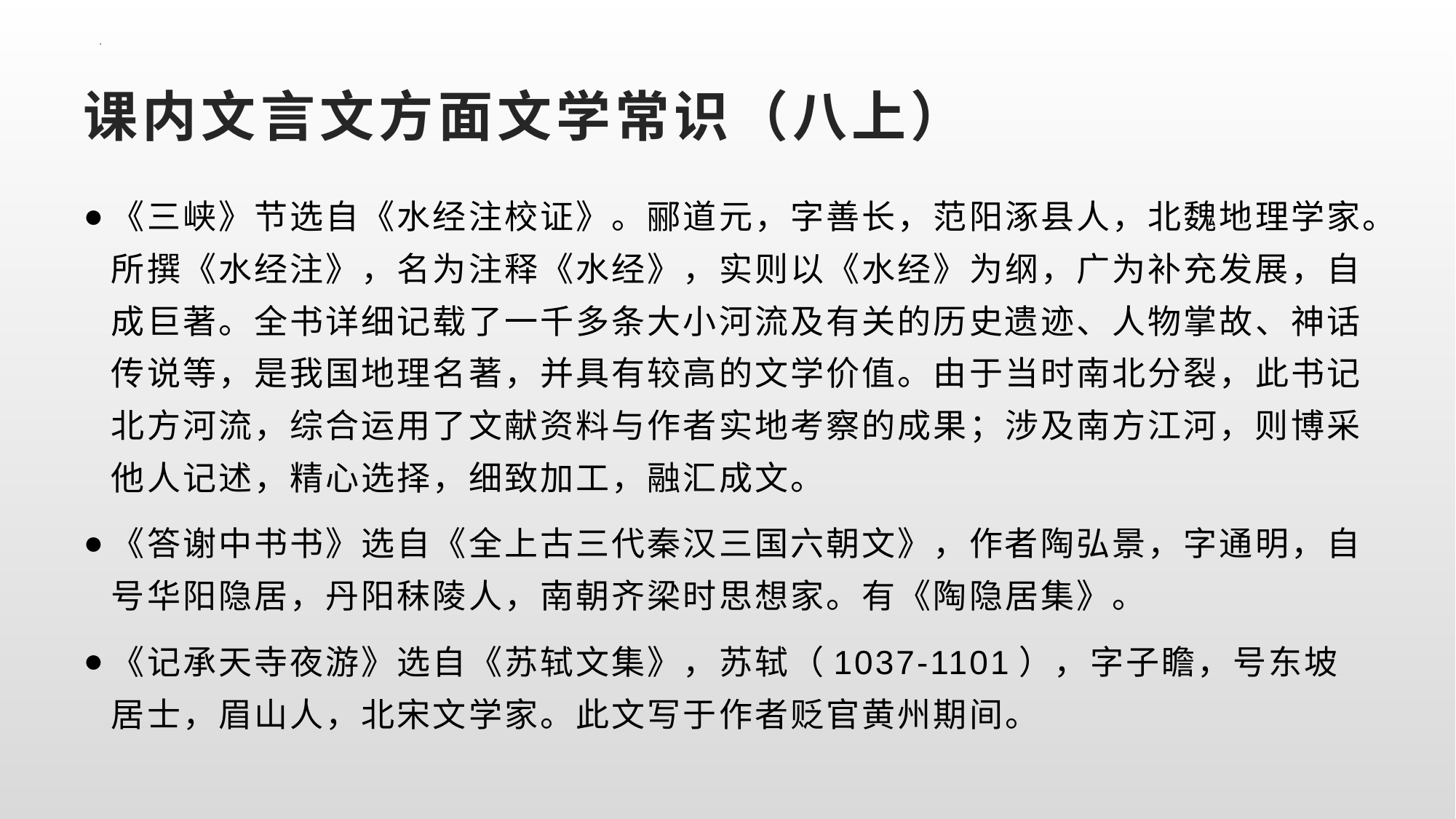

# 课内文言文方面文学常识（八上）
《三峡》节选自《水经注校证》。郦道元，字善长，范阳涿县人，北魏地理学家。所撰《水经注》，名为注释《水经》，实则以《水经》为纲，广为补充发展，自成巨著。全书详细记载了一千多条大小河流及有关的历史遗迹、人物掌故、神话传说等，是我国地理名著，并具有较高的文学价值。由于当时南北分裂，此书记北方河流，综合运用了文献资料与作者实地考察的成果；涉及南方江河，则博采他人记述，精心选择，细致加工，融汇成文。
《答谢中书书》选自《全上古三代秦汉三国六朝文》，作者陶弘景，字通明，自号华阳隐居，丹阳秣陵人，南朝齐梁时思想家。有《陶隐居集》。
《记承天寺夜游》选自《苏轼文集》，苏轼（1037-1101），字子瞻，号东坡居士，眉山人，北宋文学家。此文写于作者贬官黄州期间。